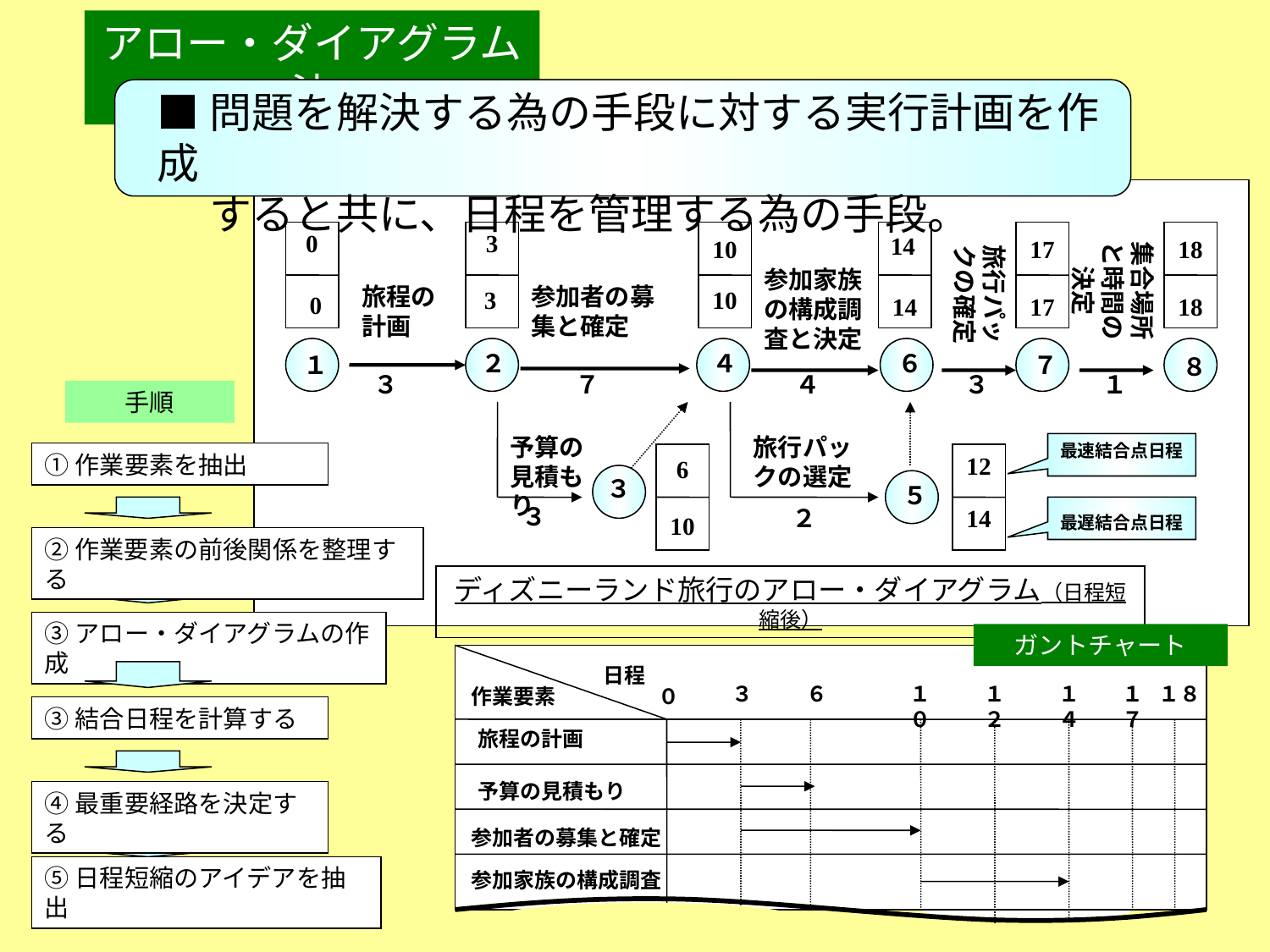

アロー・ダイアグラム法

■問題を解決する為の手段に対する実行計画を作成
　 すると共に、日程を管理する為の手段。

0

0

3
3

10

10

14
14

17
17
集合場所と時間の決定

18
18
旅行パックの確定
参加家族の構成調査と決定
旅程の計画
参加者の募集と確定

１

２

４

６

７

８
３
７
４
３
１

予算の見積もり
旅行パックの選定

最速結合点日程

6
10

12
14

３

５
３

２

最遅結合点日程
ディズニーランド旅行のアロー・ダイアグラム（日程短縮後）

手順
①作業要素を抽出
②作業要素の前後関係を整理する
③アロー・ダイアグラムの作成
ガントチャート

日程
３
６
１０
１２
１４
１７
１８
作業要素
０

旅程の計画

予算の見積もり

参加者の募集と確定

参加家族の構成調査

③結合日程を計算する

④最重要経路を決定する

⑤日程短縮のアイデアを抽出